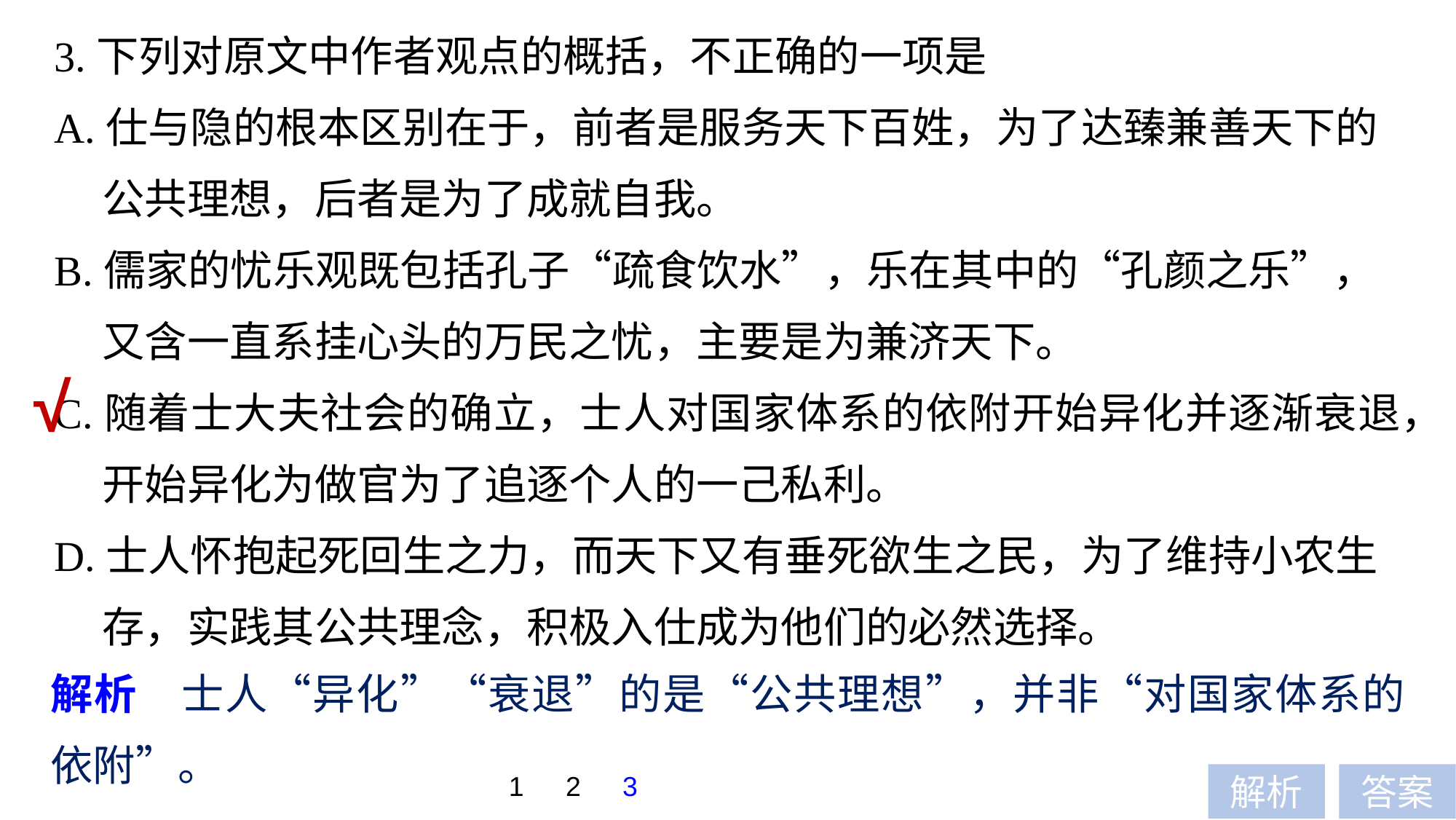

3.下列对原文中作者观点的概括，不正确的一项是
A.仕与隐的根本区别在于，前者是服务天下百姓，为了达臻兼善天下的
    公共理想，后者是为了成就自我。
B.儒家的忧乐观既包括孔子“疏食饮水”，乐在其中的“孔颜之乐”，
    又含一直系挂心头的万民之忧，主要是为兼济天下。
C.随着士大夫社会的确立，士人对国家体系的依附开始异化并逐渐衰退，
    开始异化为做官为了追逐个人的一己私利。
D.士人怀抱起死回生之力，而天下又有垂死欲生之民，为了维持小农生
    存，实践其公共理念，积极入仕成为他们的必然选择。
√
解析　士人“异化”“衰退”的是“公共理想”，并非“对国家体系的依附”。
1
2
3
解析
答案